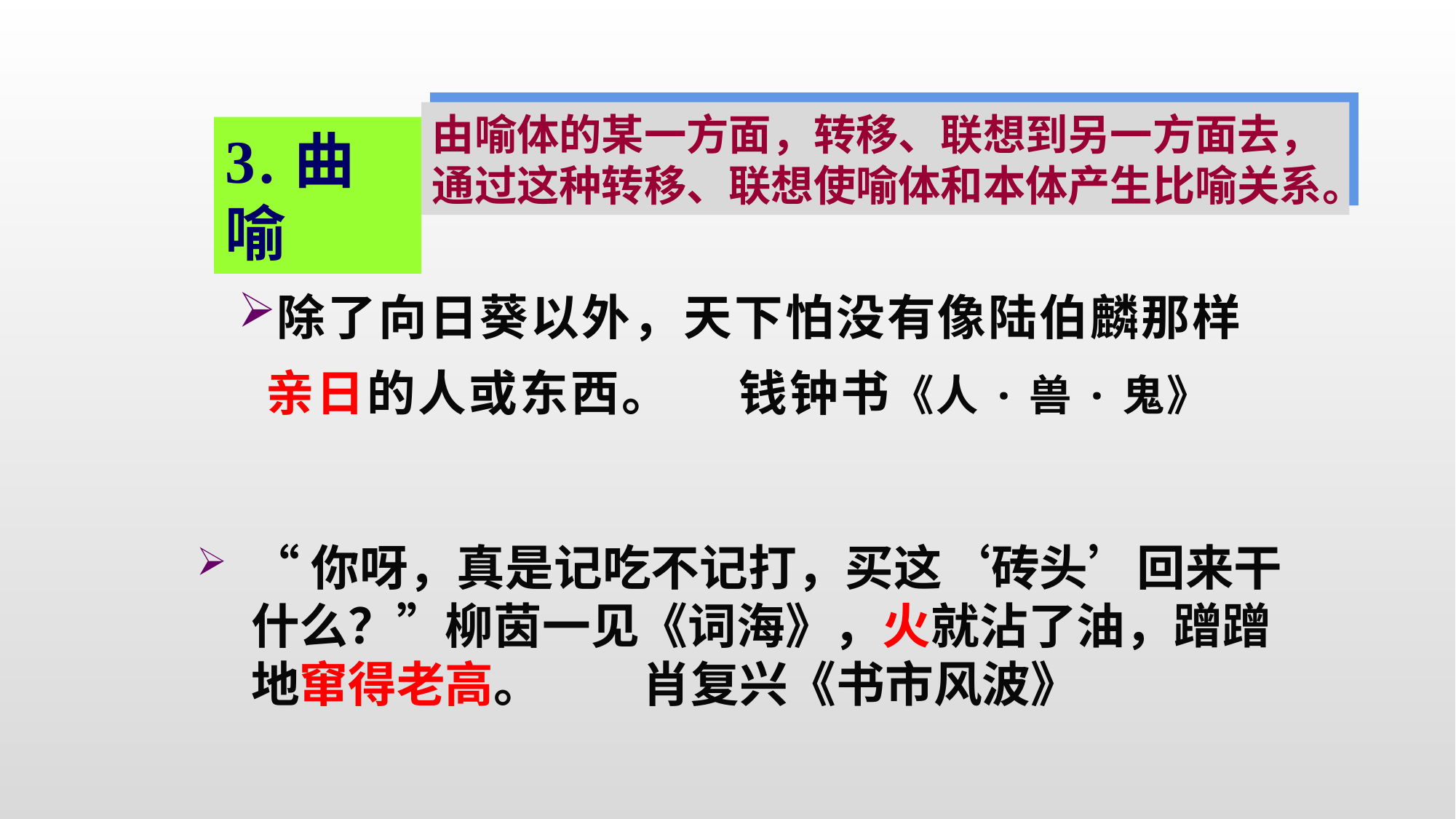

由喻体的某一方面，转移、联想到另一方面去，通过这种转移、联想使喻体和本体产生比喻关系。
# 3.曲喻
除了向日葵以外，天下怕没有像陆伯麟那样亲日的人或东西。     钱钟书《人·兽·鬼》
“你呀，真是记吃不记打，买这‘砖头’回来干什么？”柳茵一见《词海》，火就沾了油，蹭蹭地窜得老高。         肖复兴《书市风波》